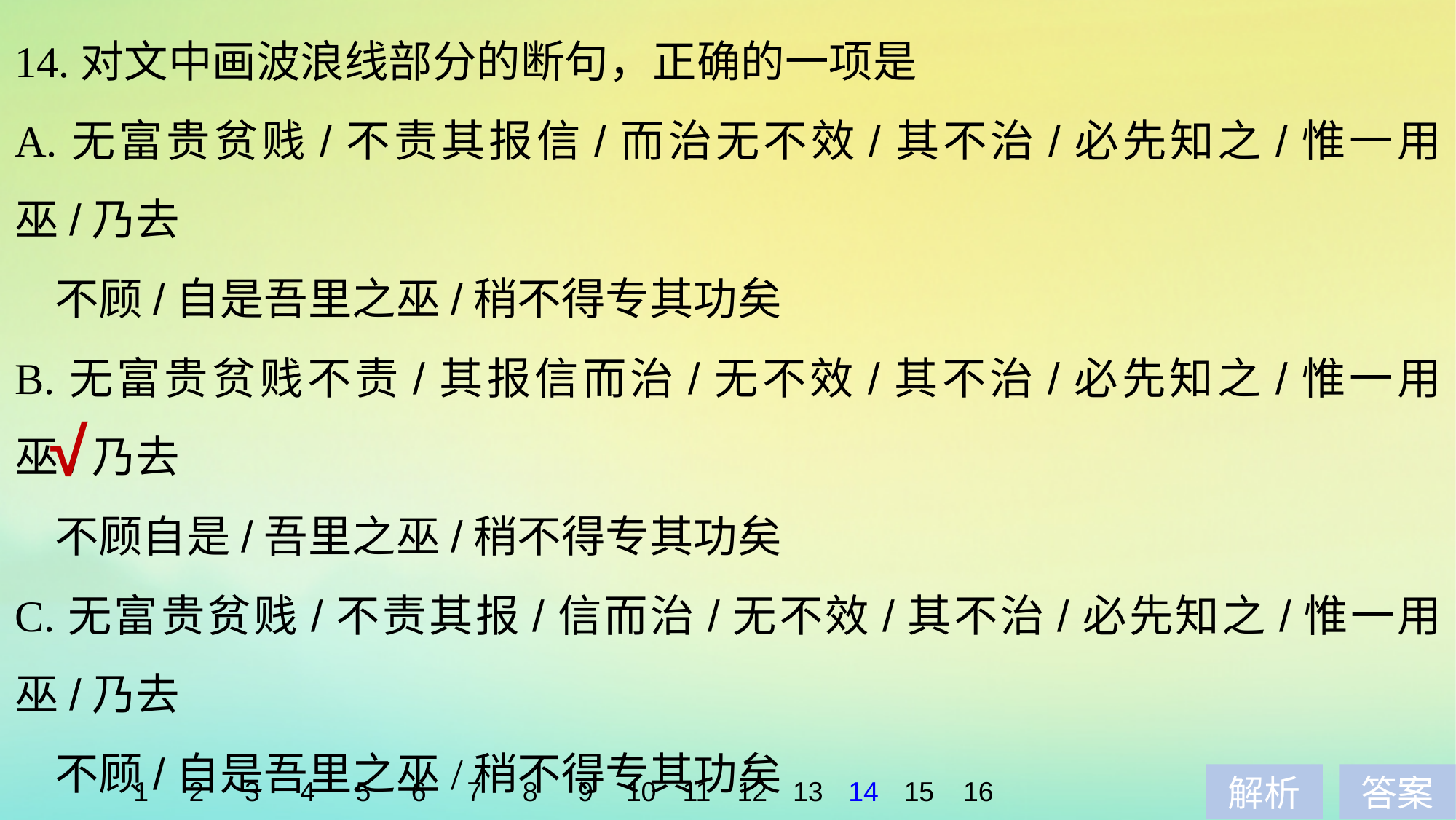

14.对文中画波浪线部分的断句，正确的一项是
A.无富贵贫贱/不责其报信/而治无不效/其不治/必先知之/惟一用巫/乃去
   不顾/自是吾里之巫/稍不得专其功矣
B.无富贵贫贱不责/其报信而治/无不效/其不治/必先知之/惟一用巫/乃去
   不顾自是/吾里之巫/稍不得专其功矣
C.无富贵贫贱/不责其报/信而治/无不效/其不治/必先知之/惟一用巫/乃去
   不顾/自是吾里之巫/稍不得专其功矣
D.无富贵/贫贱不责其报/信而治/无不效/其不治/必先知之/惟一用巫乃去/
   不顾自是/吾里之巫/稍不得专其功矣
√
1
2
3
4
5
6
7
8
9
10
11
12
13
14
15
16
解析
答案